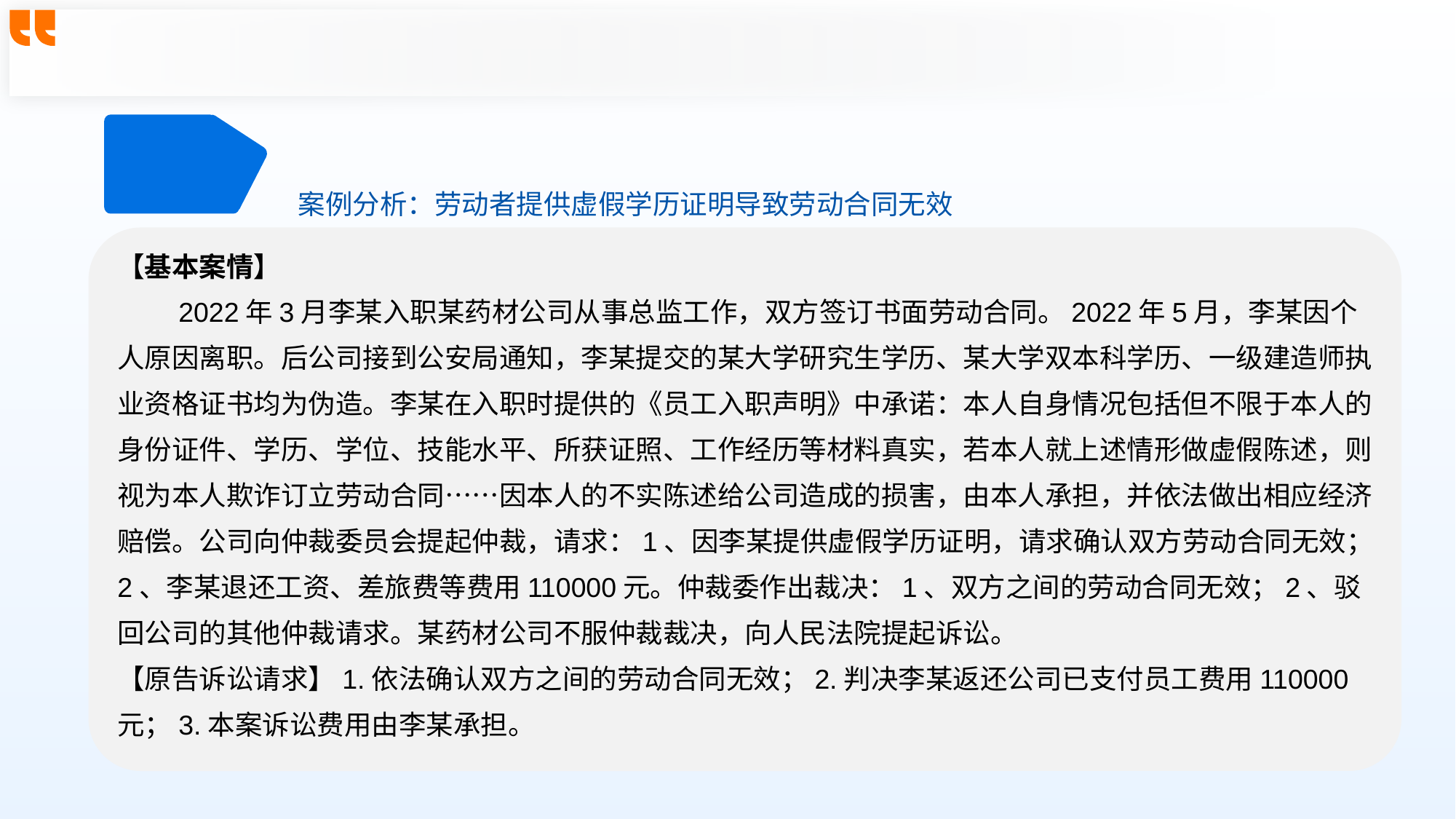

案例分析：劳动者提供虚假学历证明导致劳动合同无效

【基本案情】
　　2022年3月李某入职某药材公司从事总监工作，双方签订书面劳动合同。2022年5月，李某因个人原因离职。后公司接到公安局通知，李某提交的某大学研究生学历、某大学双本科学历、一级建造师执业资格证书均为伪造。李某在入职时提供的《员工入职声明》中承诺：本人自身情况包括但不限于本人的身份证件、学历、学位、技能水平、所获证照、工作经历等材料真实，若本人就上述情形做虚假陈述，则视为本人欺诈订立劳动合同……因本人的不实陈述给公司造成的损害，由本人承担，并依法做出相应经济赔偿。公司向仲裁委员会提起仲裁，请求：1、因李某提供虚假学历证明，请求确认双方劳动合同无效；2、李某退还工资、差旅费等费用110000元。仲裁委作出裁决：1、双方之间的劳动合同无效；2、驳回公司的其他仲裁请求。某药材公司不服仲裁裁决，向人民法院提起诉讼。
【原告诉讼请求】1.依法确认双方之间的劳动合同无效；2.判决李某返还公司已支付员工费用110000元；3.本案诉讼费用由李某承担。